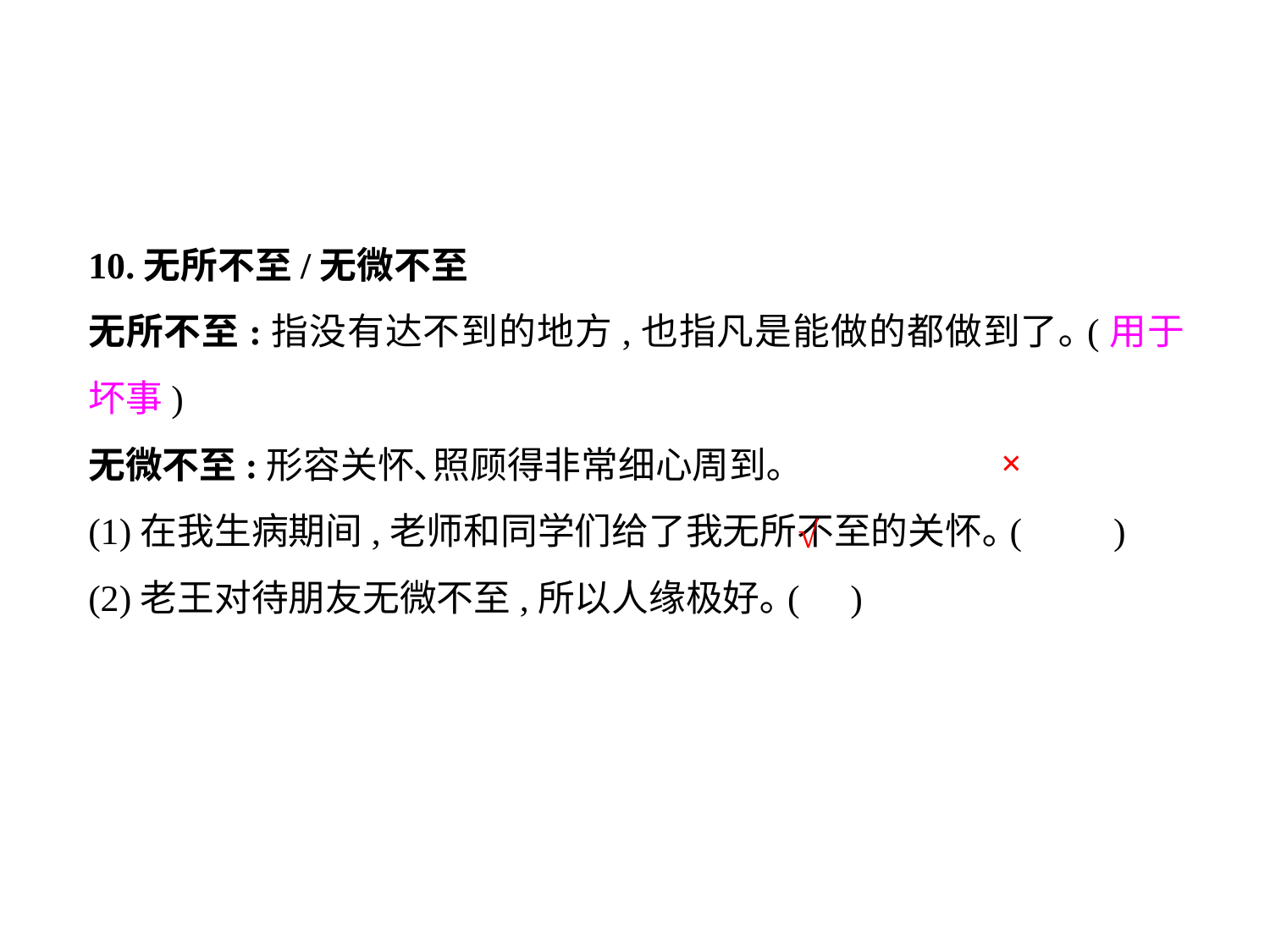

10.无所不至/无微不至
无所不至:指没有达不到的地方,也指凡是能做的都做到了｡(用于坏事)
无微不至:形容关怀､照顾得非常细心周到｡
(1)在我生病期间,老师和同学们给了我无所不至的关怀｡(	 )
(2)老王对待朋友无微不至,所以人缘极好｡(	)
×
√